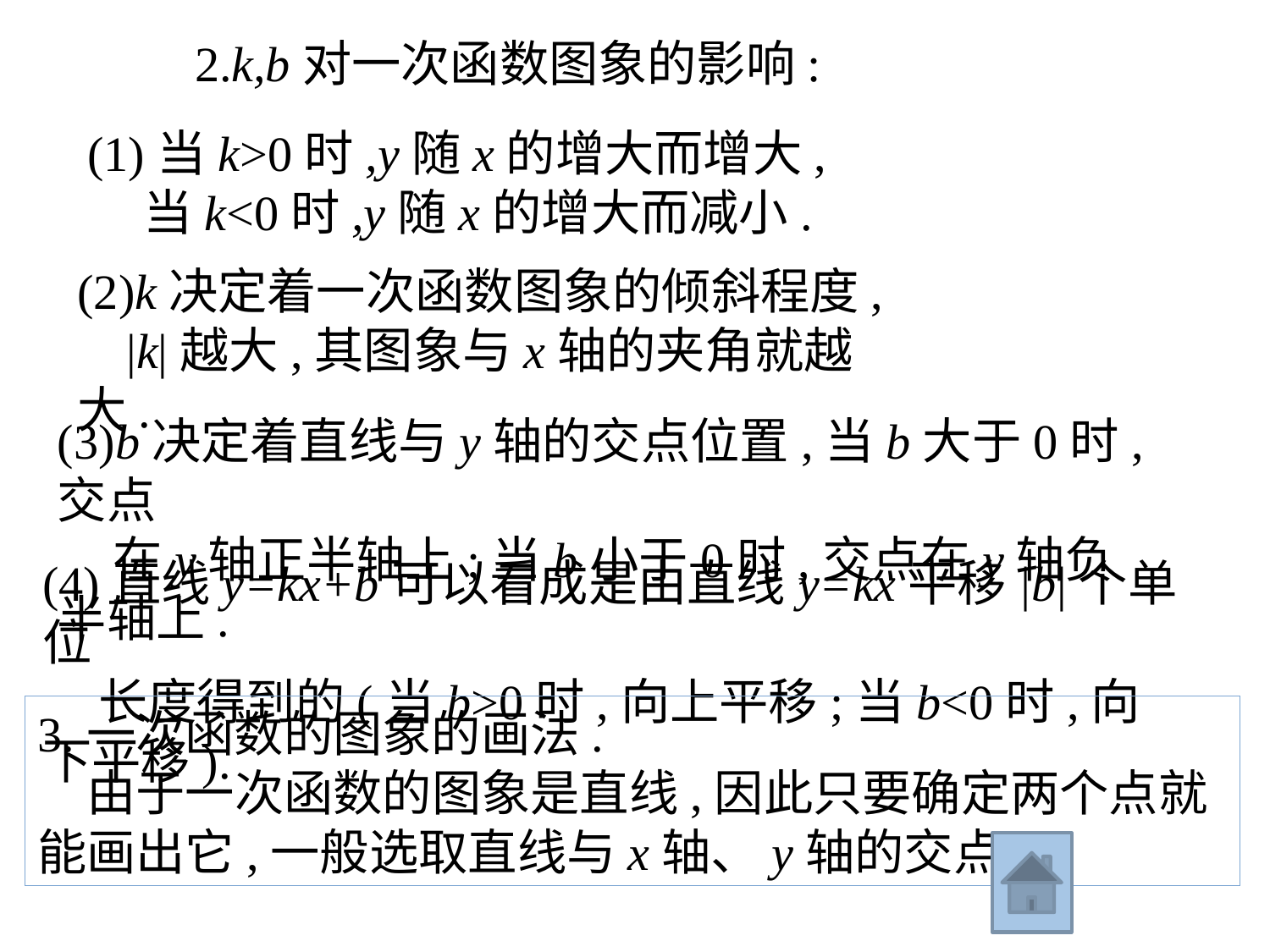

2.k,b对一次函数图象的影响:
(1)当k>0时,y随x的增大而增大,
    当k<0时,y随x的增大而减小.
(2)k决定着一次函数图象的倾斜程度,
    |k|越大,其图象与x轴的夹角就越大.
(3)b决定着直线与y轴的交点位置,当b大于0时,交点
    在y轴正半轴上;当b小于0时,交点在y轴负半轴上.
(4)直线y=kx+b可以看成是由直线y=kx平移|b|个单位
    长度得到的(当b>0时,向上平移;当b<0时,向下平移).
3.一次函数的图象的画法.
　由于一次函数的图象是直线,因此只要确定两个点就能画出它,一般选取直线与x轴、y轴的交点.